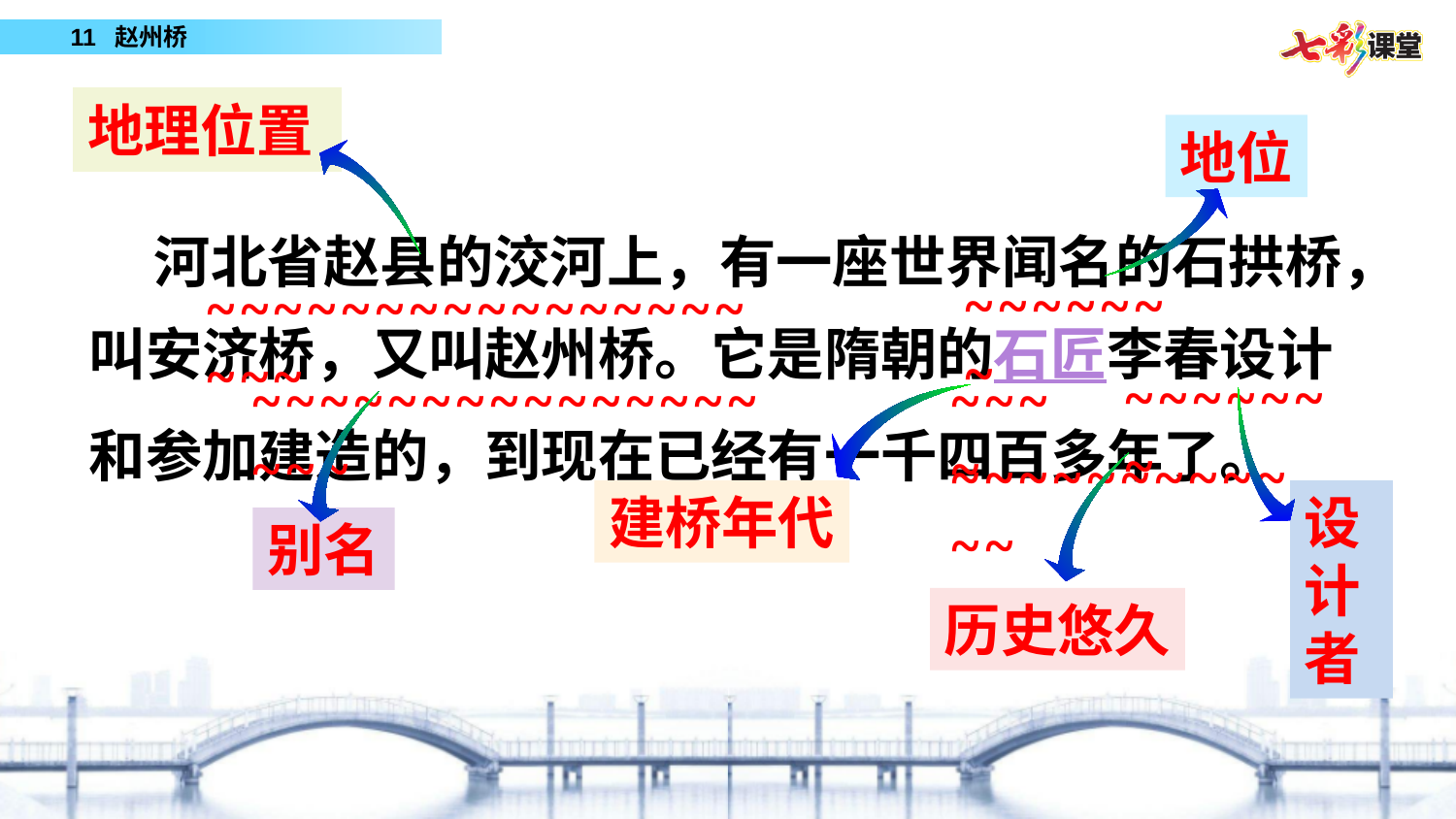

地理位置
地位

    河北省赵县的洨河上，有一座世界闻名的石拱桥，叫安济桥，又叫赵州桥。它是隋朝的石匠李春设计和参加建造的，到现在已经有一千四百多年了。
~~~~~~~
~~~~~~~~~~~~~~~~~~~
~~~~~~~
~~~~~~~~~~~~~~~~~~
~~~~

~~~~~~~~~~~~

建桥年代
设计者
别名
历史悠久